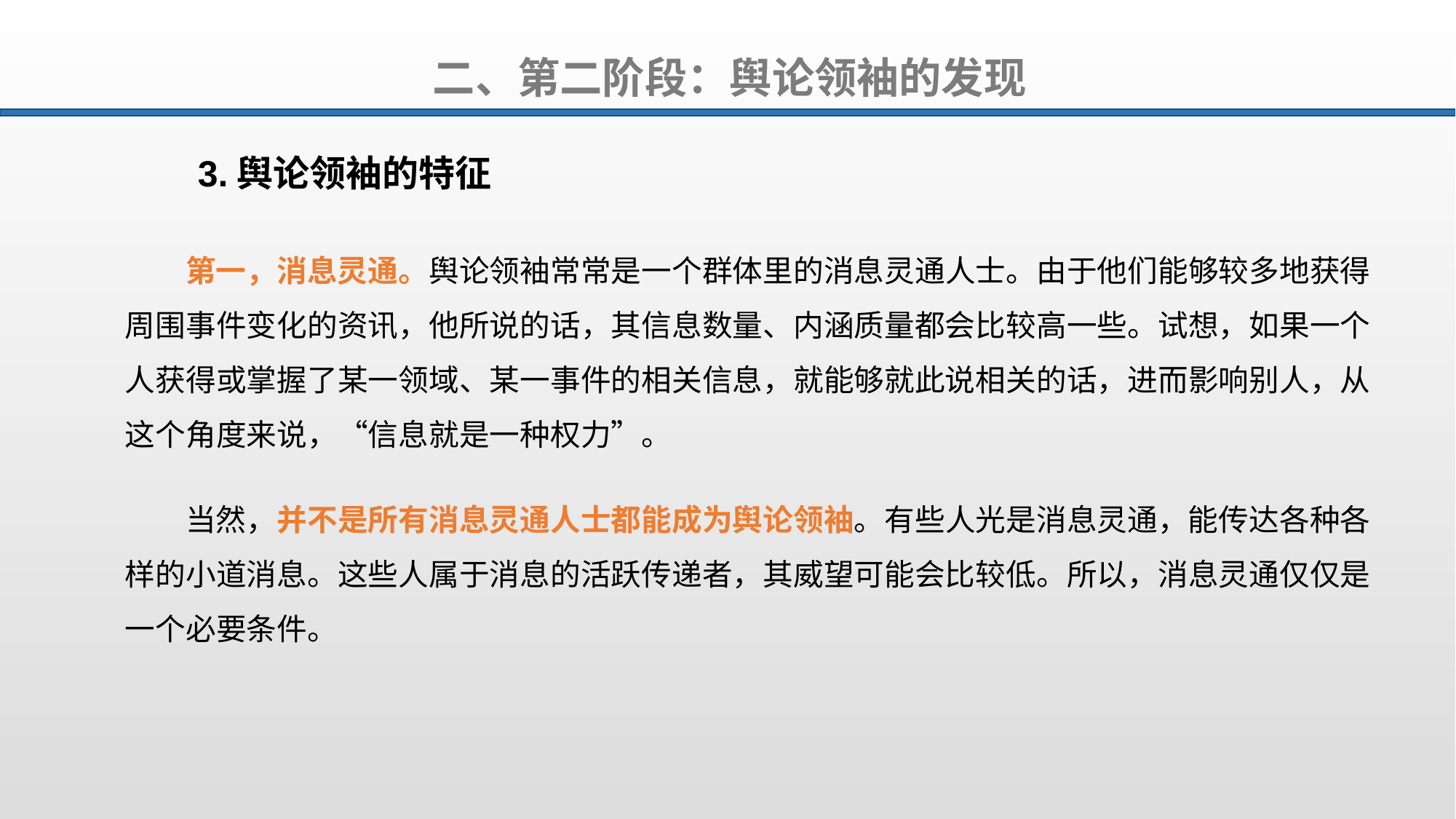

二、第二阶段：舆论领袖的发现

3.舆论领袖的特征
第一，消息灵通。舆论领袖常常是一个群体里的消息灵通人士。由于他们能够较多地获得周围事件变化的资讯，他所说的话，其信息数量、内涵质量都会比较高一些。试想，如果一个人获得或掌握了某一领域、某一事件的相关信息，就能够就此说相关的话，进而影响别人，从这个角度来说，“信息就是一种权力”。
当然，并不是所有消息灵通人士都能成为舆论领袖。有些人光是消息灵通，能传达各种各样的小道消息。这些人属于消息的活跃传递者，其威望可能会比较低。所以，消息灵通仅仅是一个必要条件。